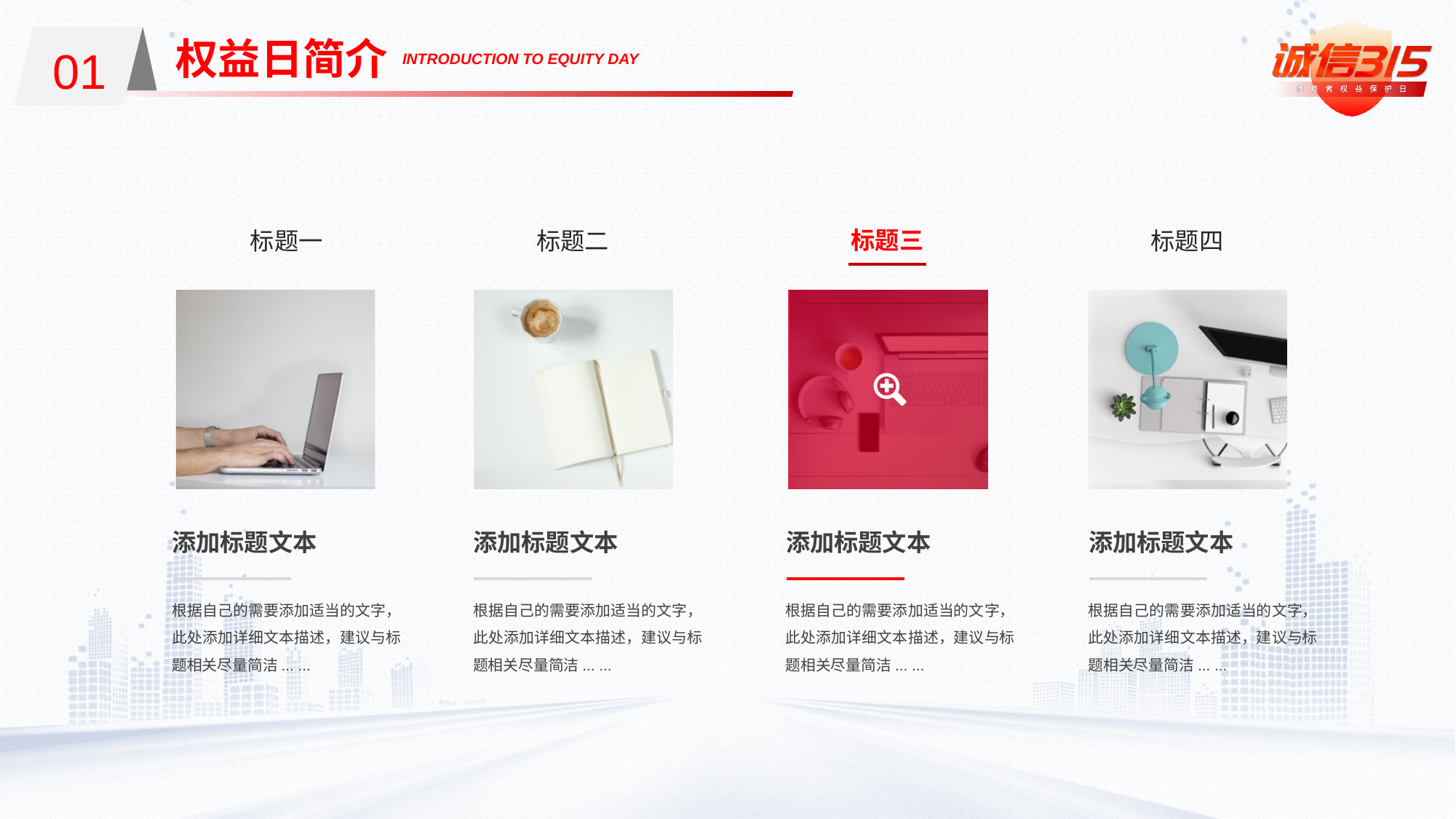

01
权益日简介
01
INTRODUCTION TO EQUITY DAY

标题三

添加标题文本
根据自己的需要添加适当的文字，此处添加详细文本描述，建议与标题相关尽量简洁... ...
标题二

添加标题文本
根据自己的需要添加适当的文字，此处添加详细文本描述，建议与标题相关尽量简洁... ...
标题四
标题一

添加标题文本
添加标题文本
根据自己的需要添加适当的文字，此处添加详细文本描述，建议与标题相关尽量简洁... ...
根据自己的需要添加适当的文字，此处添加详细文本描述，建议与标题相关尽量简洁... ...